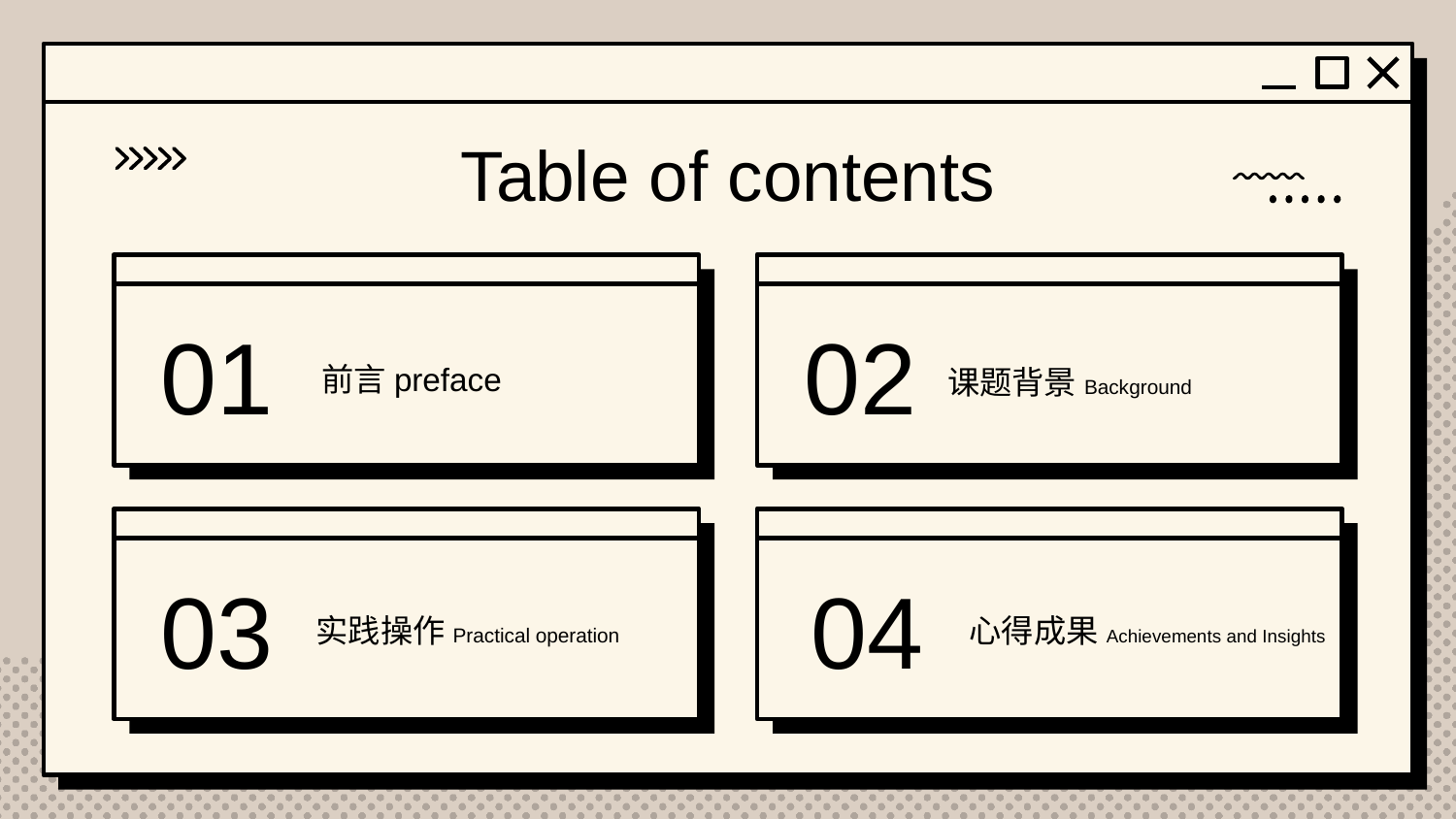

Table of contents

# 01
02
课题背景Background
前言preface

04
03
心得成果Achievements and Insights
实践操作Practical operation